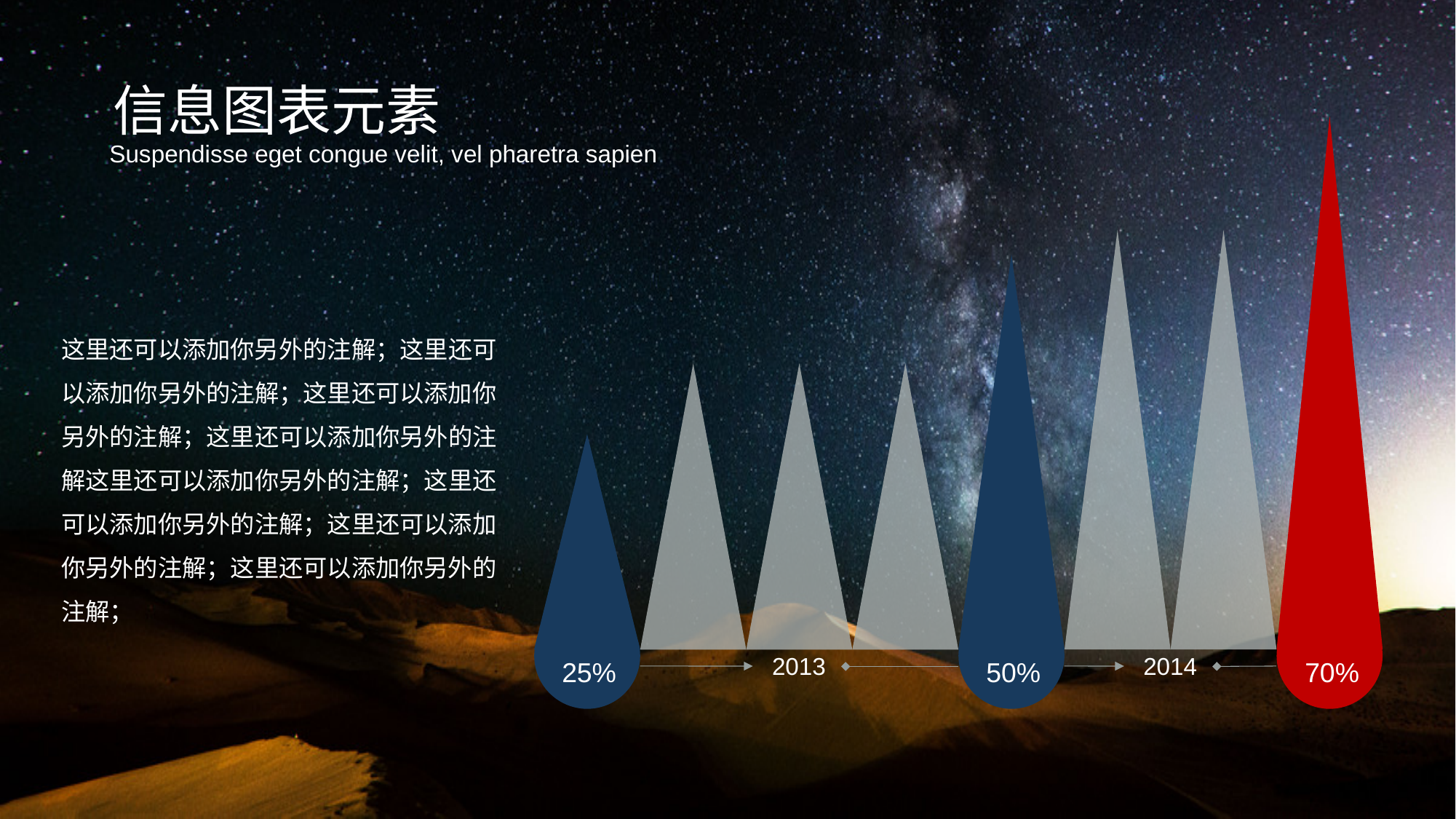

信息图表元素

Suspendisse eget congue velit, vel pharetra sapien.

这里还可以添加你另外的注解；这里还可以添加你另外的注解；这里还可以添加你另外的注解；这里还可以添加你另外的注解这里还可以添加你另外的注解；这里还可以添加你另外的注解；这里还可以添加你另外的注解；这里还可以添加你另外的注解；

2013
2014
25%
50%
70%